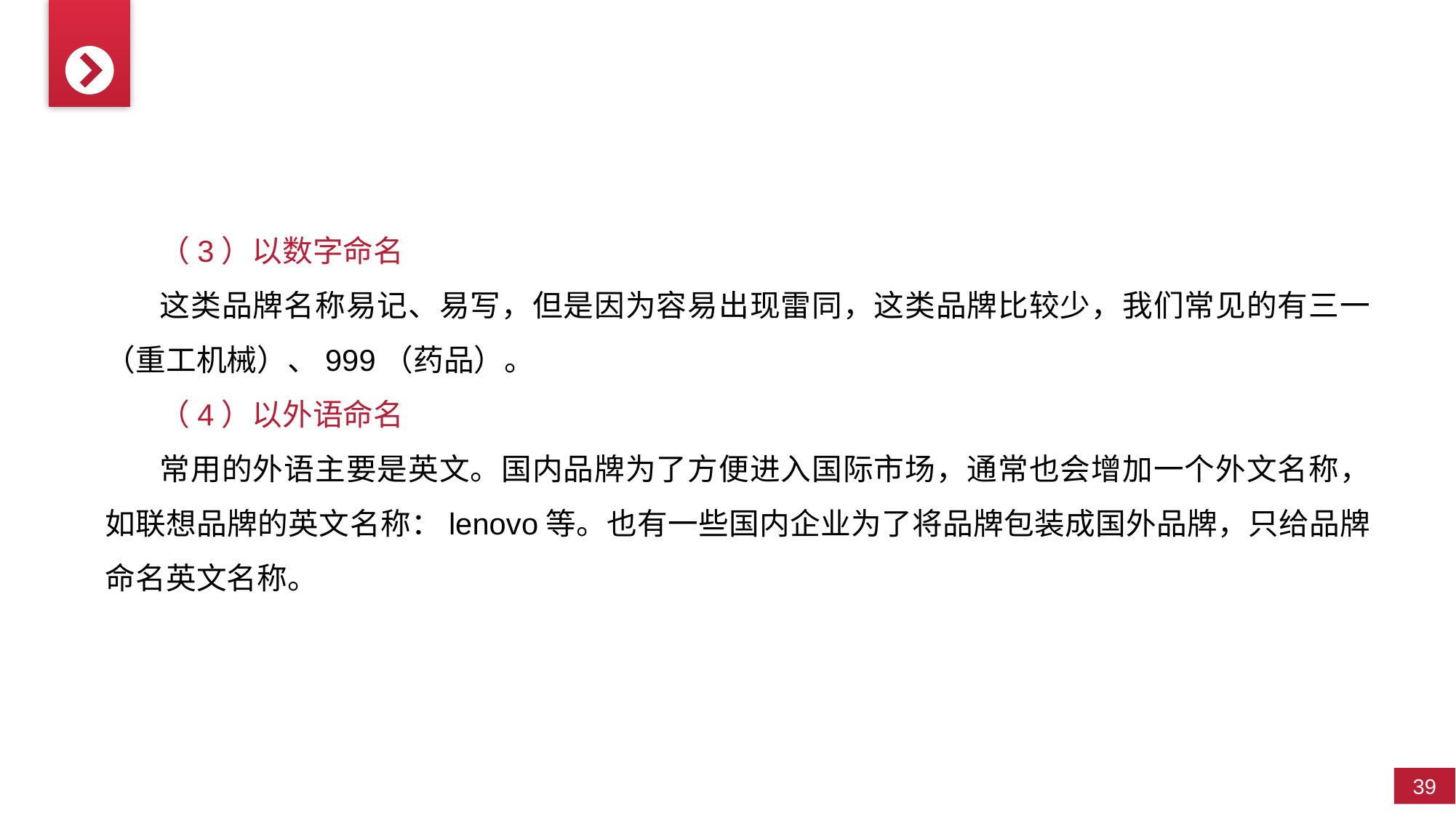

（3）以数字命名
这类品牌名称易记、易写，但是因为容易出现雷同，这类品牌比较少，我们常见的有三一（重工机械）、999（药品）。
（4）以外语命名
常用的外语主要是英文。国内品牌为了方便进入国际市场，通常也会增加一个外文名称，如联想品牌的英文名称：lenovo等。也有一些国内企业为了将品牌包装成国外品牌，只给品牌命名英文名称。